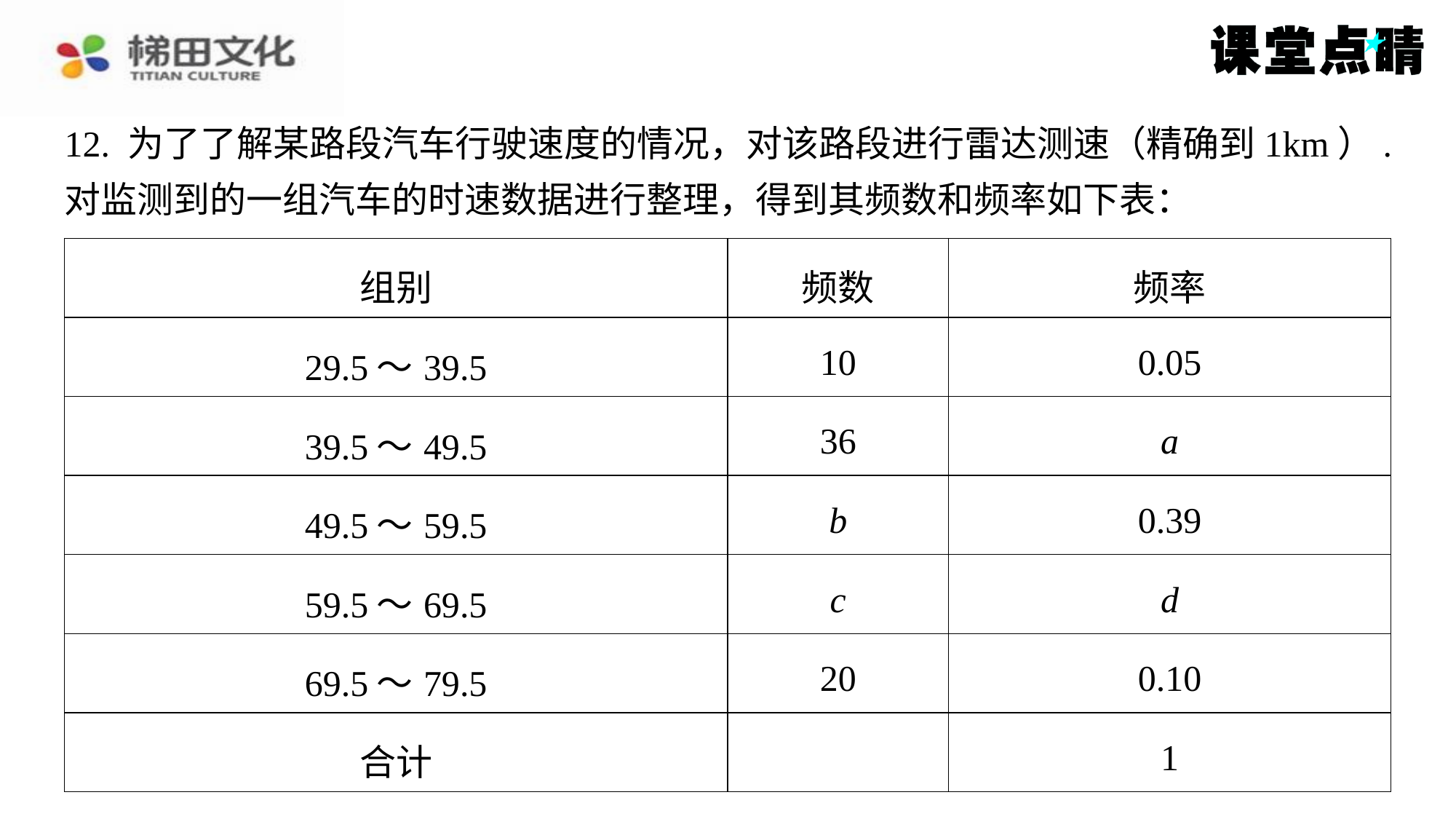

12. 为了了解某路段汽车行驶速度的情况，对该路段进行雷达测速（精确到1km）.
对监测到的一组汽车的时速数据进行整理，得到其频数和频率如下表：
| 组别 | 频数 | 频率 |
| --- | --- | --- |
| 29.5～39.5 | 10 | 0.05 |
| 39.5～49.5 | 36 | a |
| 49.5～59.5 | b | 0.39 |
| 59.5～69.5 | c | d |
| 69.5～79.5 | 20 | 0.10 |
| 合计 |  | 1 |